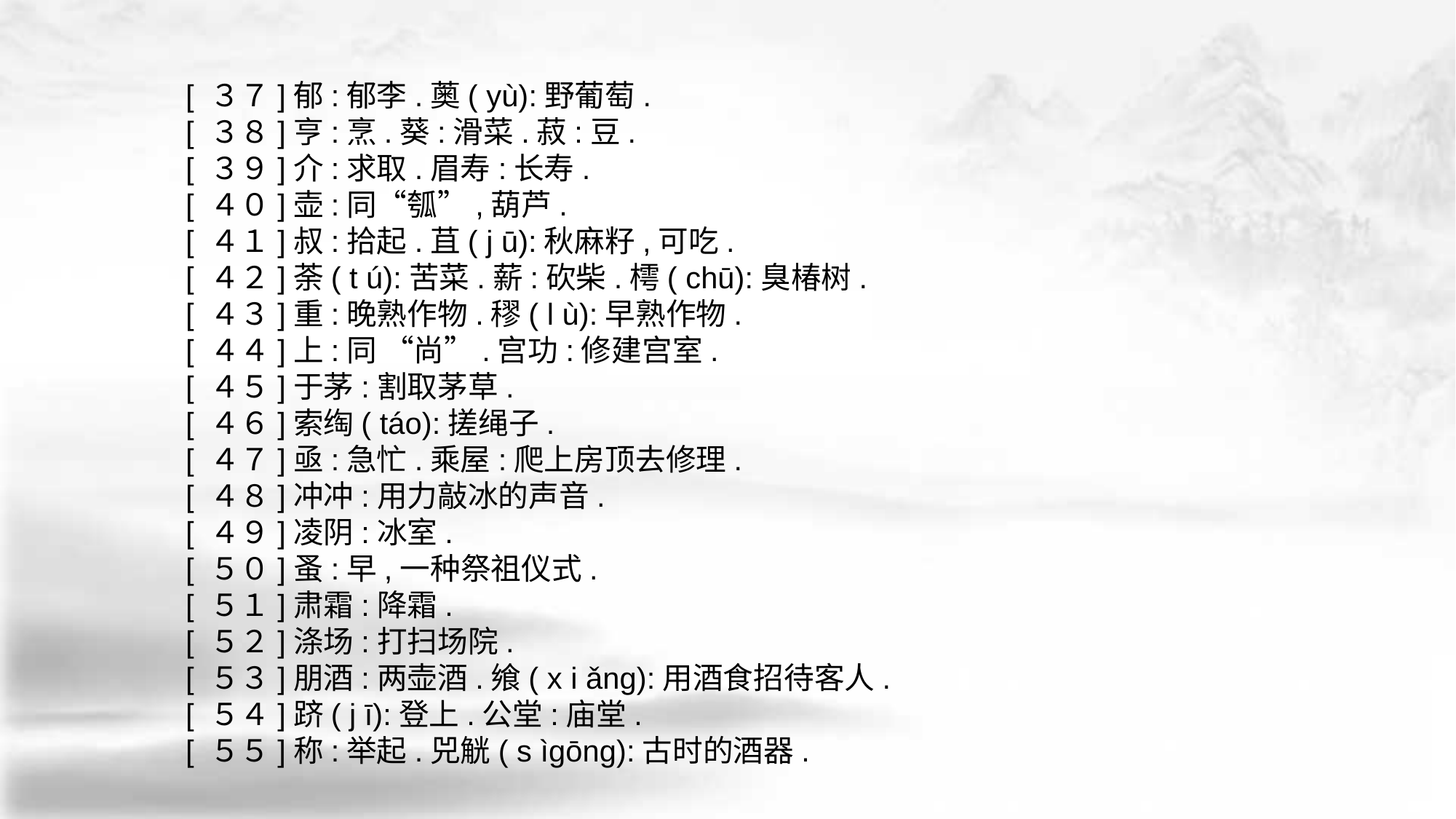

[ ３７]郁:郁李.薁( yù):野葡萄.
[ ３８]亨:烹.葵:滑菜.菽:豆.
[ ３９]介:求取.眉寿:长寿.
[ ４０]壶:同“瓠”,葫芦.
[ ４１]叔:拾起.苴( j ū):秋麻籽,可吃.
[ ４２]荼( t ú):苦菜.薪:砍柴.樗( chū):臭椿树.
[ ４３]重:晚熟作物.穋( l ù):早熟作物.
[ ４４]上:同 “尚”.宫功:修建宫室.
[ ４５]于茅:割取茅草.
[ ４６]索绹( táo):搓绳子.
[ ４７]亟:急忙.乘屋:爬上房顶去修理.
[ ４８]冲冲:用力敲冰的声音.
[ ４９]凌阴:冰室.
[ ５０]蚤:早,一种祭祖仪式.
[ ５１]肃霜:降霜.
[ ５２]涤场:打扫场院.
[ ５３]朋酒:两壶酒.飨( x i ǎng):用酒食招待客人.
[ ５４]跻( j ī):登上.公堂:庙堂.
[ ５５]称:举起.兕觥( s ìgōng):古时的酒器.